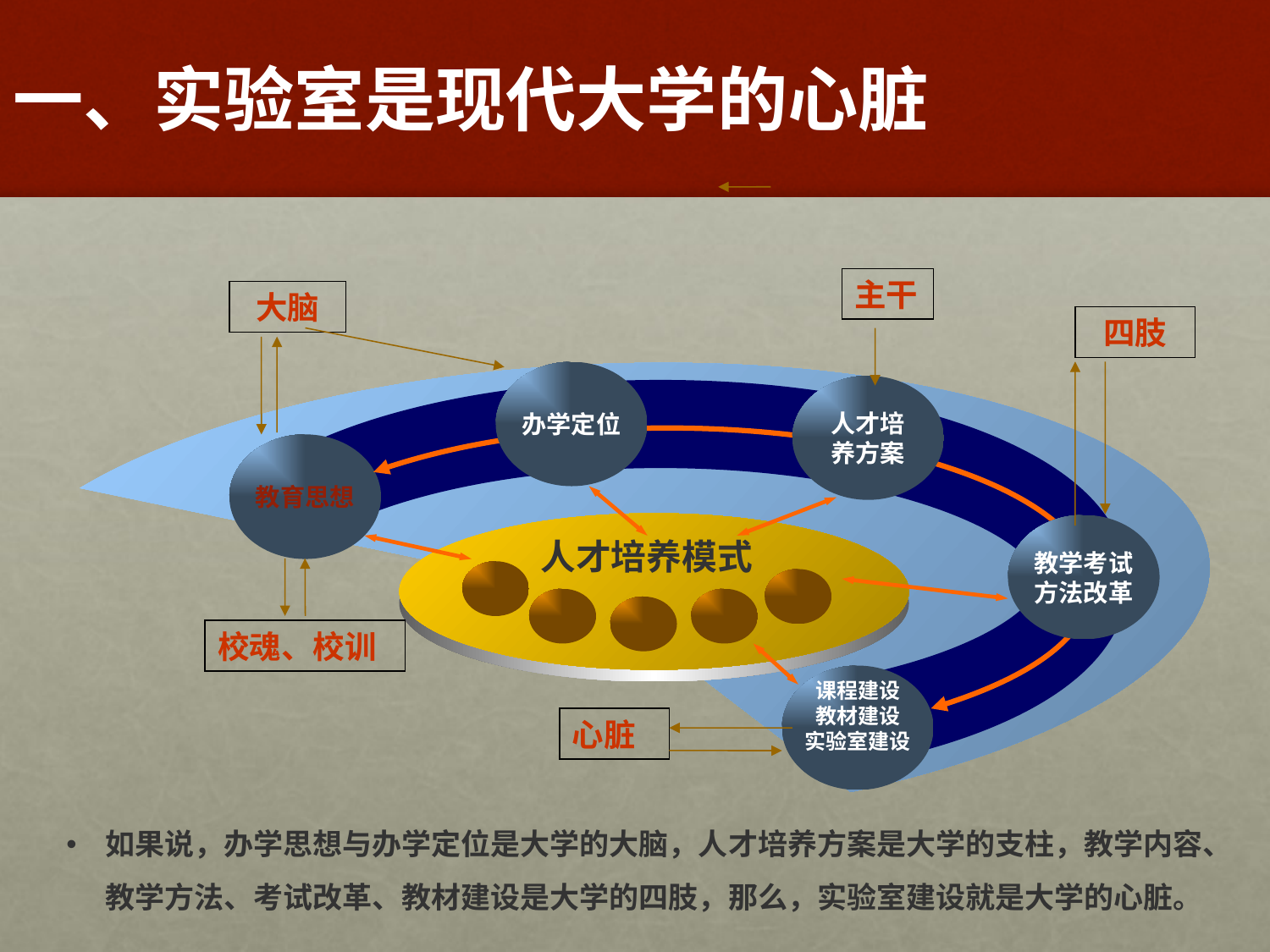

# 一、实验室是现代大学的心脏

大脑

办学定位
人才培
养方案

教育思想

教学考试
方法改革

人才培养模式

课程建设
教材建设
实验室建设

心脏

主干
四肢

校魂、校训
如果说，办学思想与办学定位是大学的大脑，人才培养方案是大学的支柱，教学内容、教学方法、考试改革、教材建设是大学的四肢，那么，实验室建设就是大学的心脏。